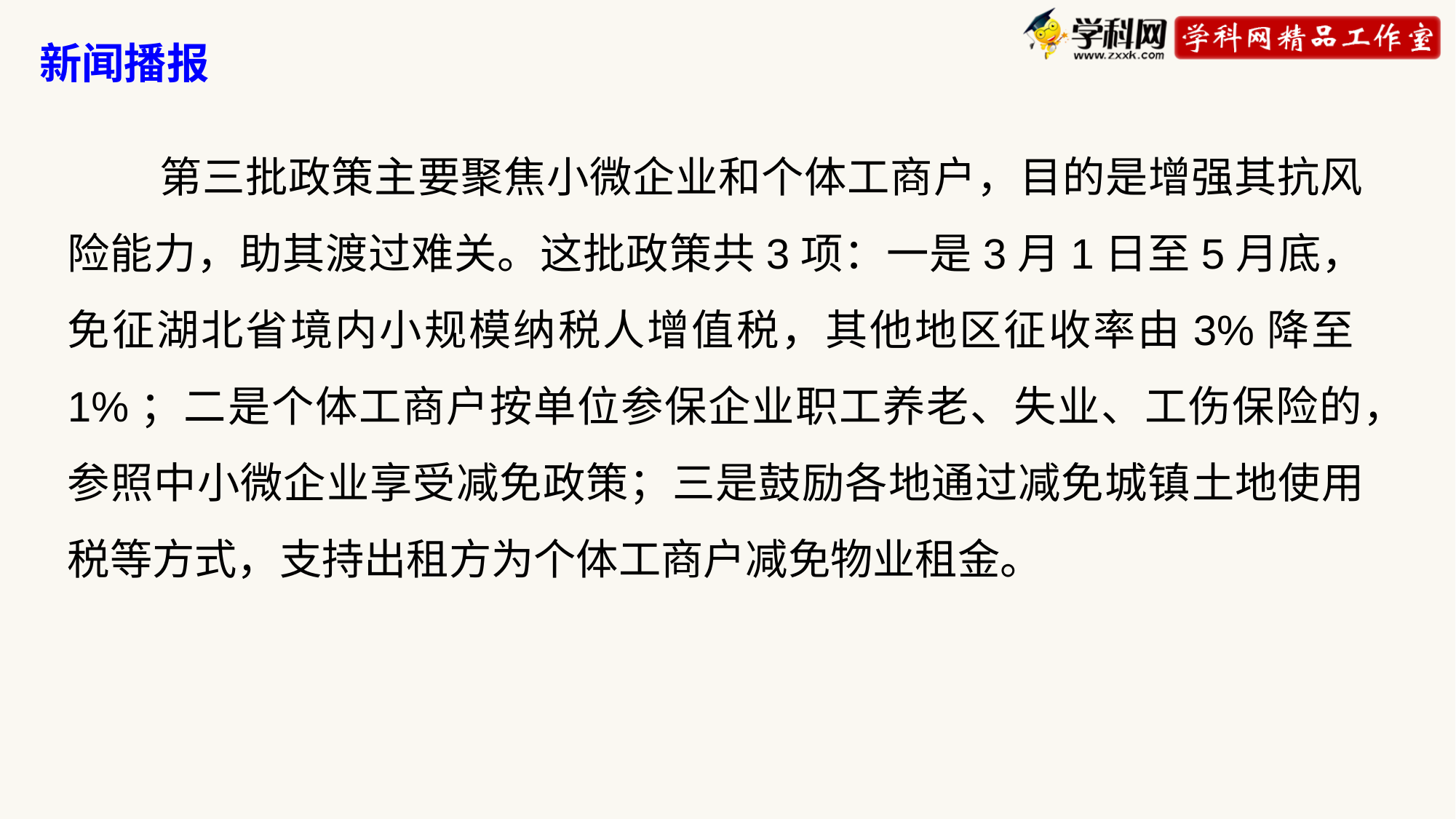

新闻播报
        第三批政策主要聚焦小微企业和个体工商户，目的是增强其抗风险能力，助其渡过难关。这批政策共3项：一是3月1日至5月底，免征湖北省境内小规模纳税人增值税，其他地区征收率由3%降至1%；二是个体工商户按单位参保企业职工养老、失业、工伤保险的，参照中小微企业享受减免政策；三是鼓励各地通过减免城镇土地使用税等方式，支持出租方为个体工商户减免物业租金。